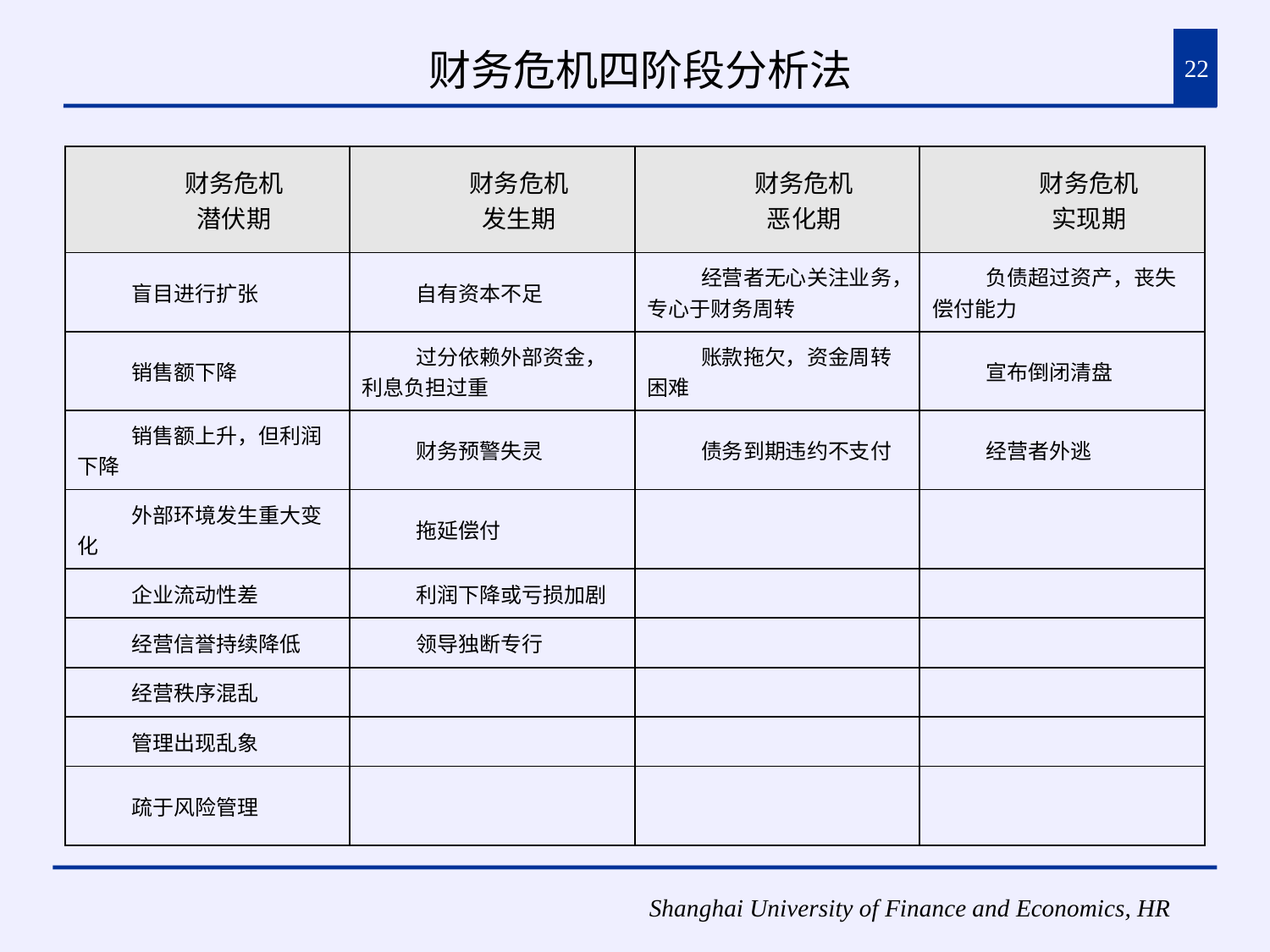

# 财务危机四阶段分析法
22
| 财务危机 潜伏期 | 财务危机 发生期 | 财务危机 恶化期 | 财务危机 实现期 |
| --- | --- | --- | --- |
| 盲目进行扩张 | 自有资本不足 | 经营者无心关注业务，专心于财务周转 | 负债超过资产，丧失偿付能力 |
| 销售额下降 | 过分依赖外部资金，利息负担过重 | 账款拖欠，资金周转困难 | 宣布倒闭清盘 |
| 销售额上升，但利润下降 | 财务预警失灵 | 债务到期违约不支付 | 经营者外逃 |
| 外部环境发生重大变化 | 拖延偿付 |  |  |
| 企业流动性差 | 利润下降或亏损加剧 |  |  |
| 经营信誉持续降低 | 领导独断专行 |  |  |
| 经营秩序混乱 |  |  |  |
| 管理出现乱象 |  |  |  |
| 疏于风险管理 |  |  |  |